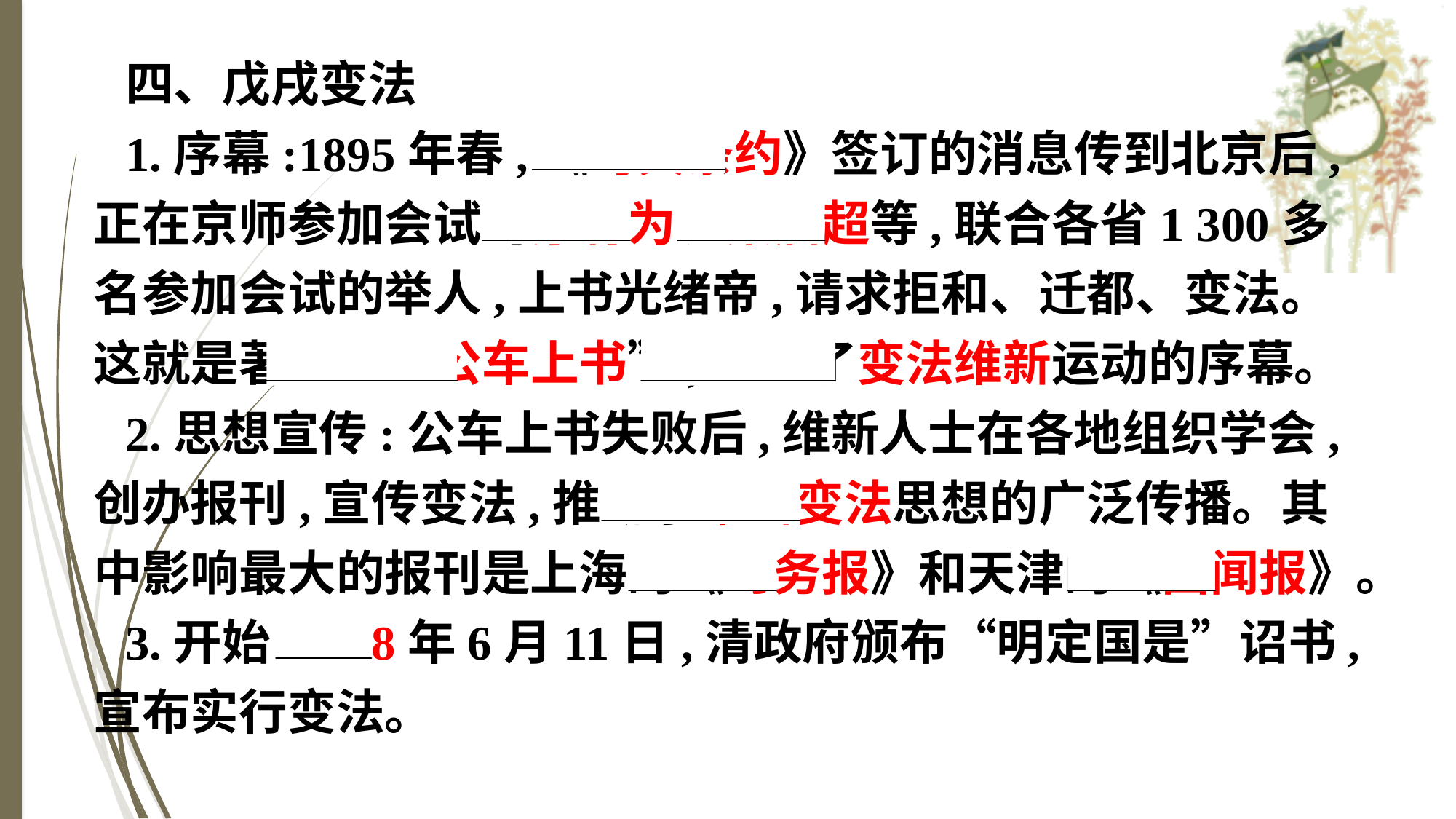

四、戊戌变法
1.序幕:1895年春,《马关条约》签订的消息传到北京后,正在京师参加会试的康有为、梁启超等,联合各省1 300多名参加会试的举人,上书光绪帝,请求拒和、迁都、变法。这就是著名的“公车上书”,拉开了变法维新运动的序幕。
2.思想宣传:公车上书失败后,维新人士在各地组织学会,创办报刊,宣传变法,推动了维新变法思想的广泛传播。其中影响最大的报刊是上海的《时务报》和天津的《国闻报》。
3.开始:1898年6月11日,清政府颁布“明定国是”诏书,宣布实行变法。